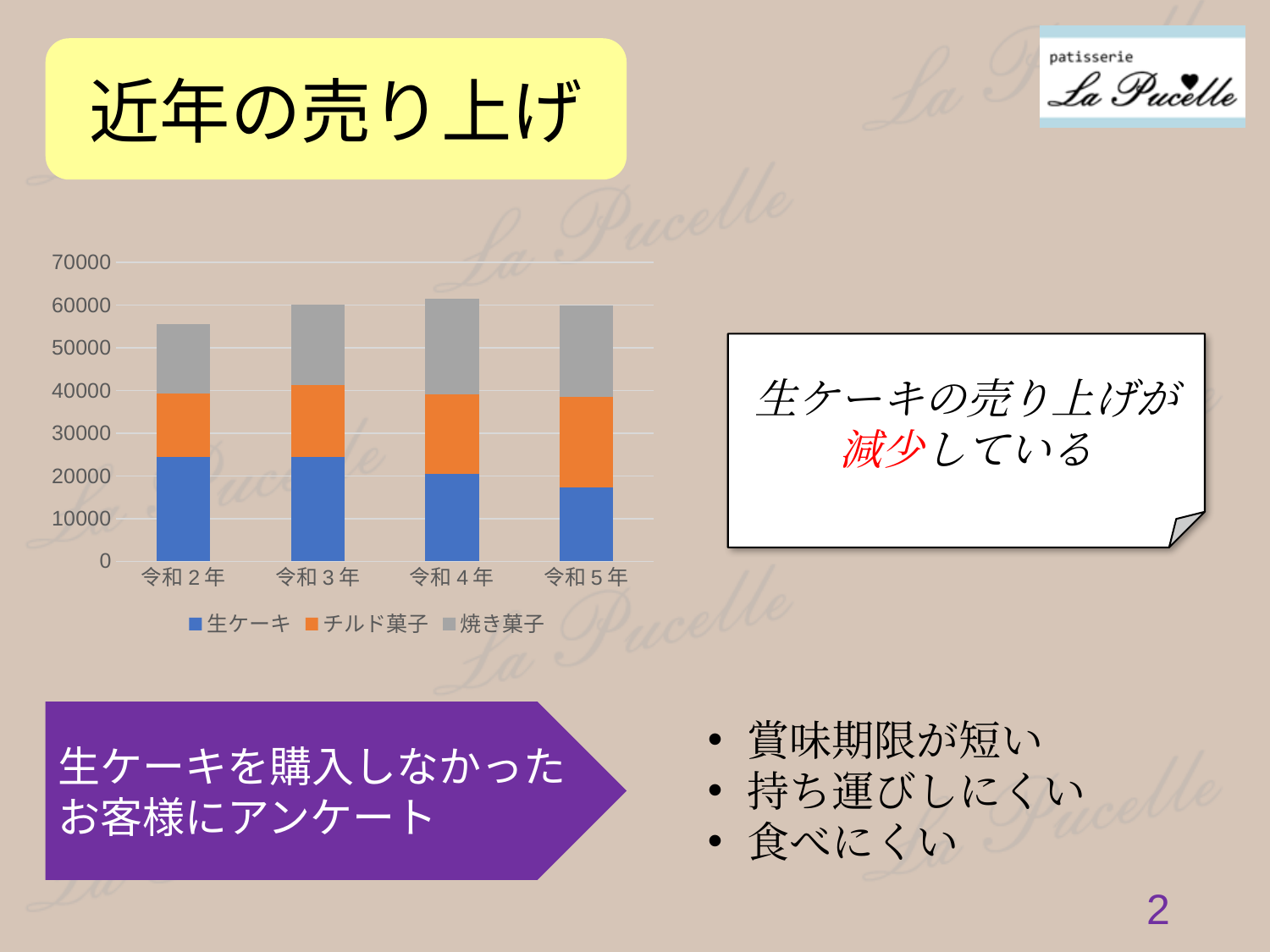

近年の売り上げ

### Chart

| Category | 生ケーキ | チルド菓子 | 焼き菓子 |
|---|---|---|---|
| 令和2年 | 24335.0 | 14879.0 | 16443.0 |
| 令和3年 | 24456.0 | 16775.0 | 18974.0 |
| 令和4年 | 20467.0 | 18633.0 | 22435.0 |
| 令和5年 | 17245.0 | 21365.0 | 21346.0 |
生ケーキの売り上げが
減少している
生ケーキを購入しなかった
お客様にアンケート
賞味期限が短い
持ち運びしにくい
食べにくい
2